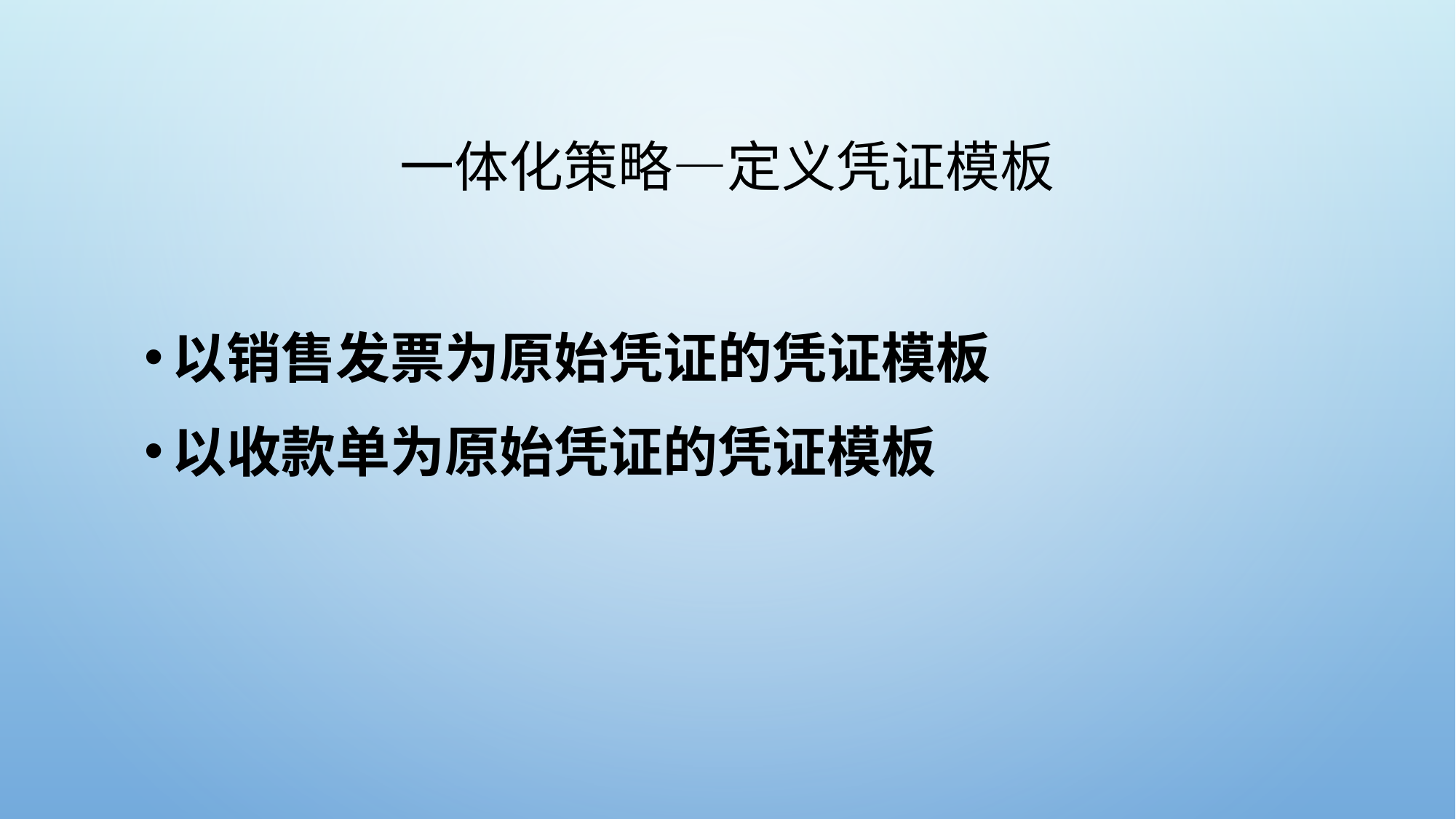

# 一体化策略—定义凭证模板
以销售发票为原始凭证的凭证模板
以收款单为原始凭证的凭证模板